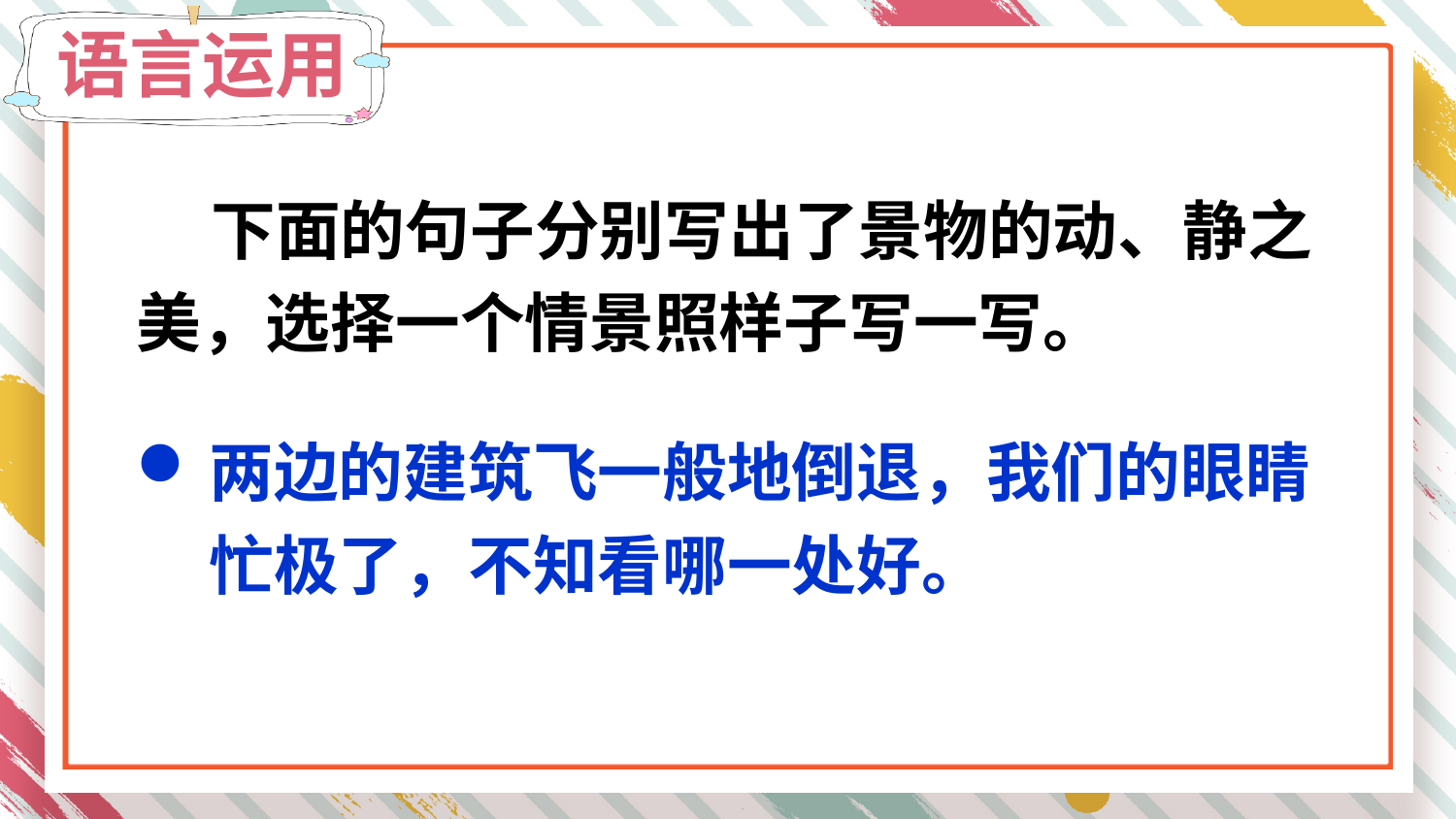

语言运用
    下面的句子分别写出了景物的动、静之美，选择一个情景照样子写一写。
两边的建筑飞一般地倒退，我们的眼睛忙极了，不知看哪一处好。